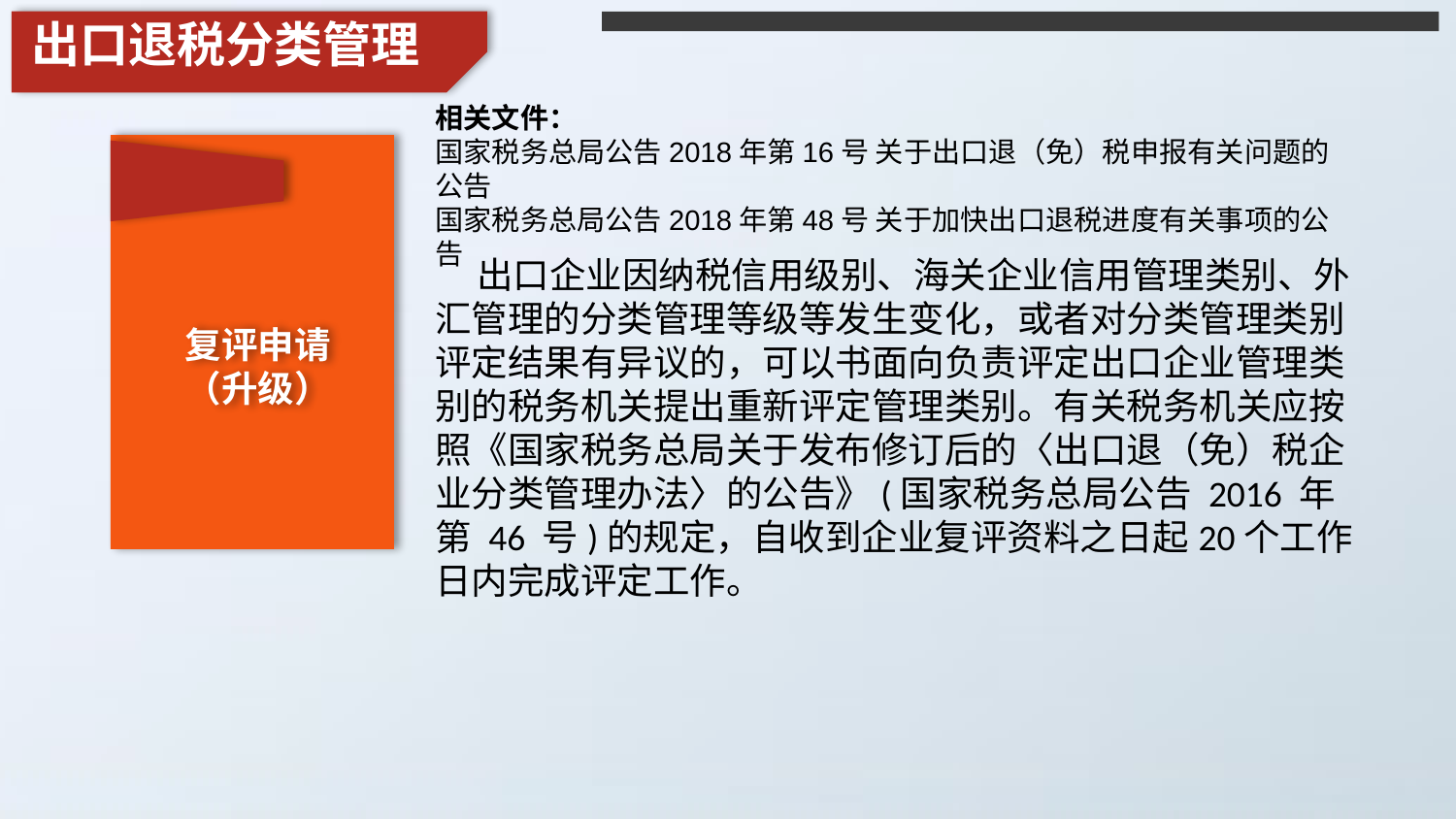

出口退税分类管理

相关文件：
国家税务总局公告2018年第16号 关于出口退（免）税申报有关问题的公告
国家税务总局公告2018年第48号 关于加快出口退税进度有关事项的公告

    出口企业因纳税信用级别、海关企业信用管理类别、外汇管理的分类管理等级等发生变化，或者对分类管理类别评定结果有异议的，可以书面向负责评定出口企业管理类别的税务机关提出重新评定管理类别。有关税务机关应按照《国家税务总局关于发布修订后的〈出口退（免）税企业分类管理办法〉的公告》(国家税务总局公告 2016 年第 46 号)的规定，自收到企业复评资料之日起20个工作日内完成评定工作。
复评申请
（升级）